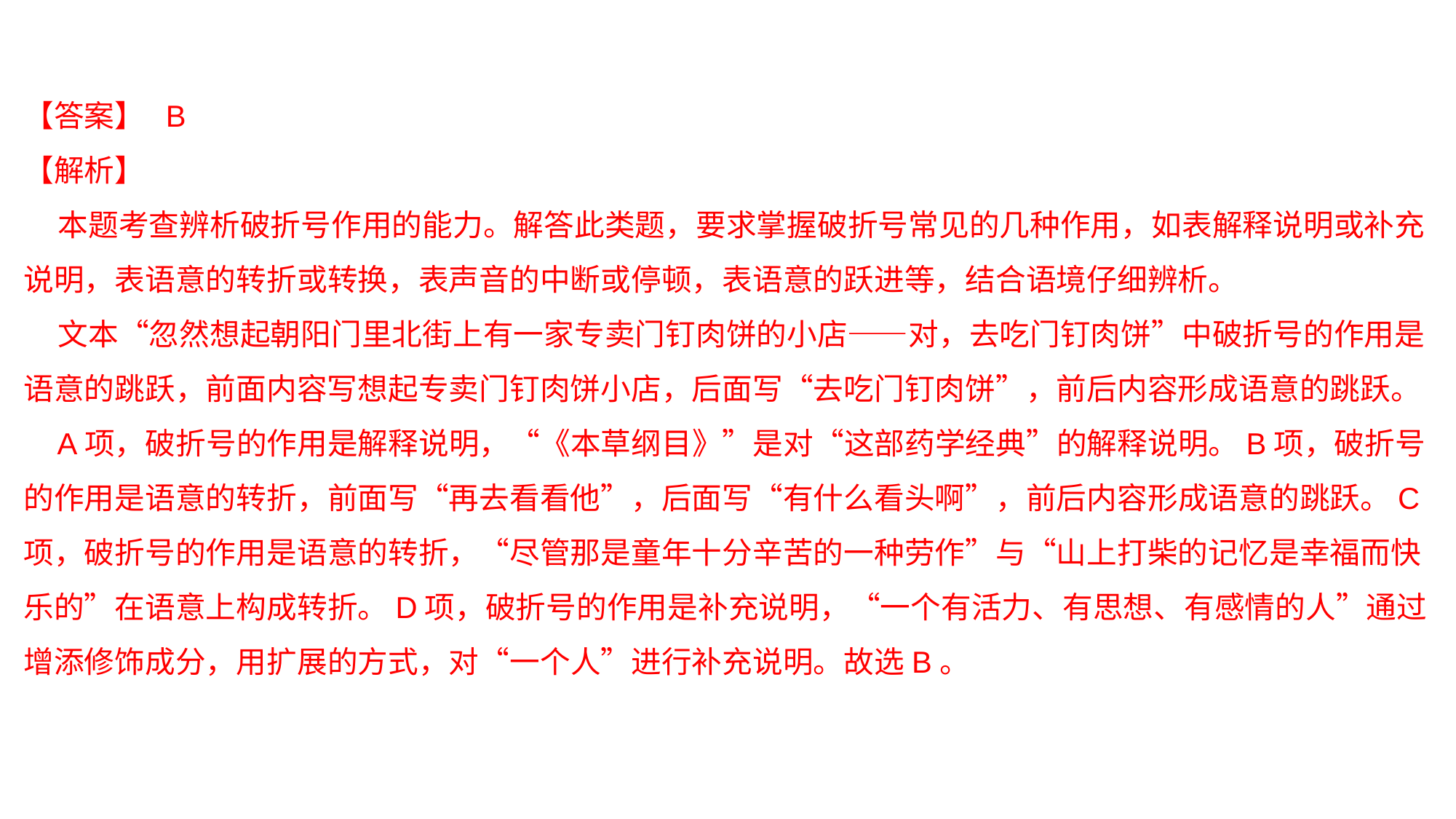

【答案】  B
【解析】
    本题考查辨析破折号作用的能力。解答此类题，要求掌握破折号常见的几种作用，如表解释说明或补充说明，表语意的转折或转换，表声音的中断或停顿，表语意的跃进等，结合语境仔细辨析。
    文本“忽然想起朝阳门里北街上有一家专卖门钉肉饼的小店——对，去吃门钉肉饼”中破折号的作用是语意的跳跃，前面内容写想起专卖门钉肉饼小店，后面写“去吃门钉肉饼”，前后内容形成语意的跳跃。
    A项，破折号的作用是解释说明，“《本草纲目》”是对“这部药学经典”的解释说明。B项，破折号的作用是语意的转折，前面写“再去看看他”，后面写“有什么看头啊”，前后内容形成语意的跳跃。C项，破折号的作用是语意的转折，“尽管那是童年十分辛苦的一种劳作”与“山上打柴的记忆是幸福而快乐的”在语意上构成转折。D项，破折号的作用是补充说明，“一个有活力、有思想、有感情的人”通过增添修饰成分，用扩展的方式，对“一个人”进行补充说明。故选B。